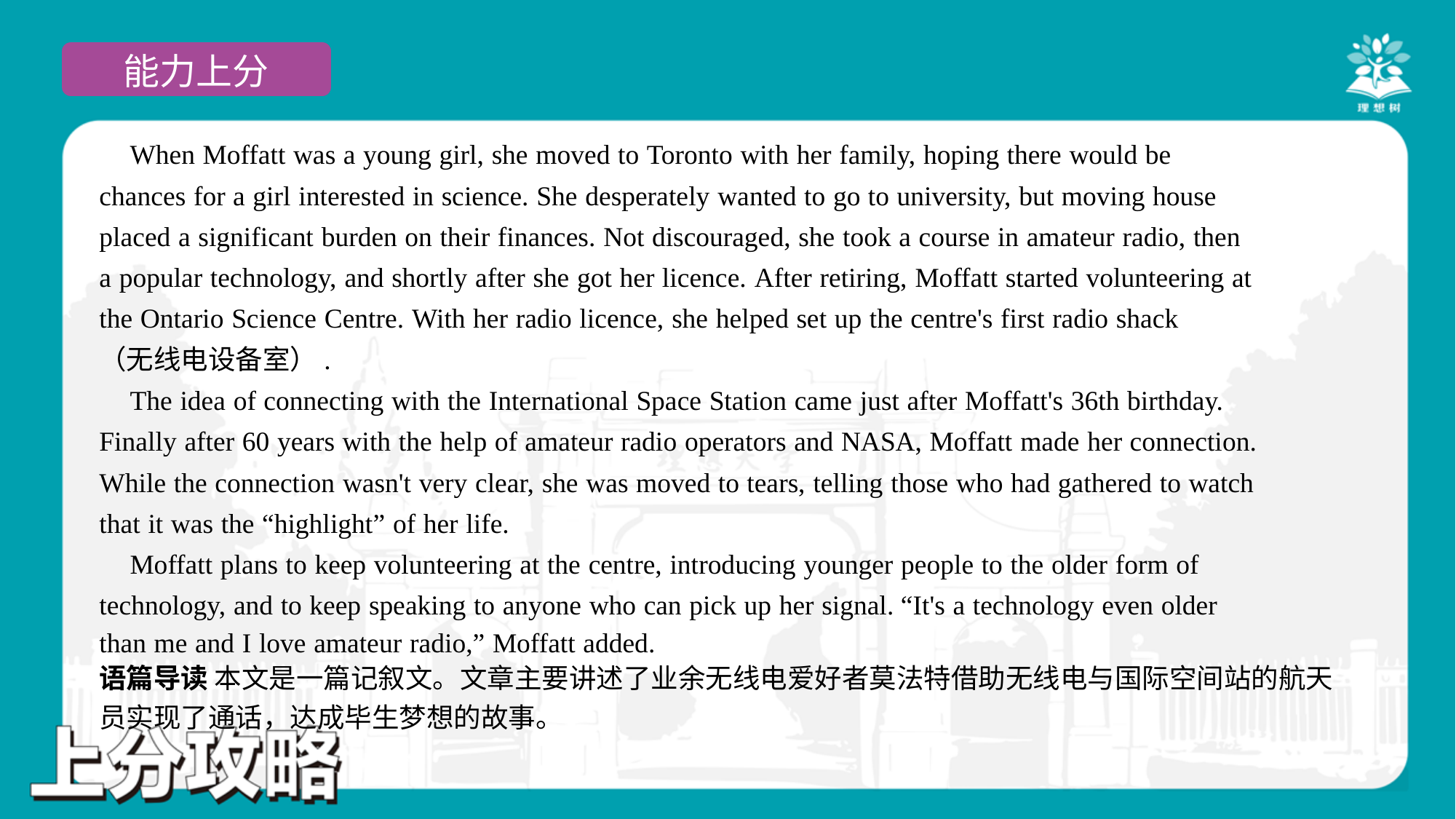

When Moffatt was a young girl, she moved to Toronto with her family, hoping there would be
chances for a girl interested in science. She desperately wanted to go to university, but moving house
placed a significant burden on their finances. Not discouraged, she took a course in amateur radio, then
a popular technology, and shortly after she got her licence. After retiring, Moffatt started volunteering at
the Ontario Science Centre. With her radio licence, she helped set up the centre's first radio shack
（无线电设备室）.
    The idea of connecting with the International Space Station came just after Moffatt's 36th birthday.
Finally after 60 years with the help of amateur radio operators and NASA, Moffatt made her connection.
While the connection wasn't very clear, she was moved to tears, telling those who had gathered to watch
that it was the “highlight” of her life.
    Moffatt plans to keep volunteering at the centre, introducing younger people to the older form of
technology, and to keep speaking to anyone who can pick up her signal. “It's a technology even older
than me and I love amateur radio,” Moffatt added.#6
语篇导读 本文是一篇记叙文。文章主要讲述了业余无线电爱好者莫法特借助无线电与国际空间站的航天
员实现了通话，达成毕生梦想的故事。